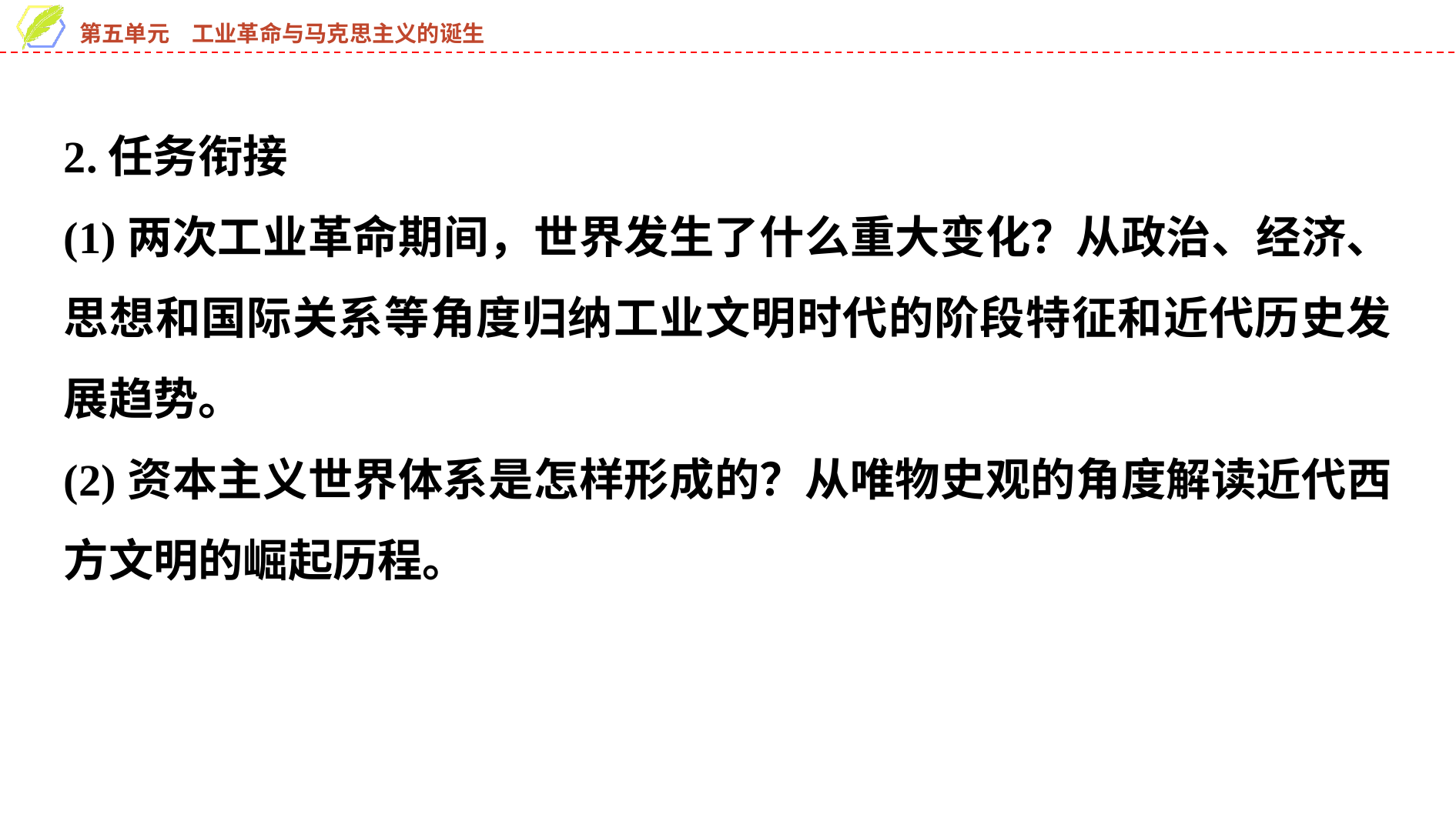

2.任务衔接
(1)两次工业革命期间，世界发生了什么重大变化？从政治、经济、思想和国际关系等角度归纳工业文明时代的阶段特征和近代历史发展趋势。
(2)资本主义世界体系是怎样形成的？从唯物史观的角度解读近代西方文明的崛起历程。